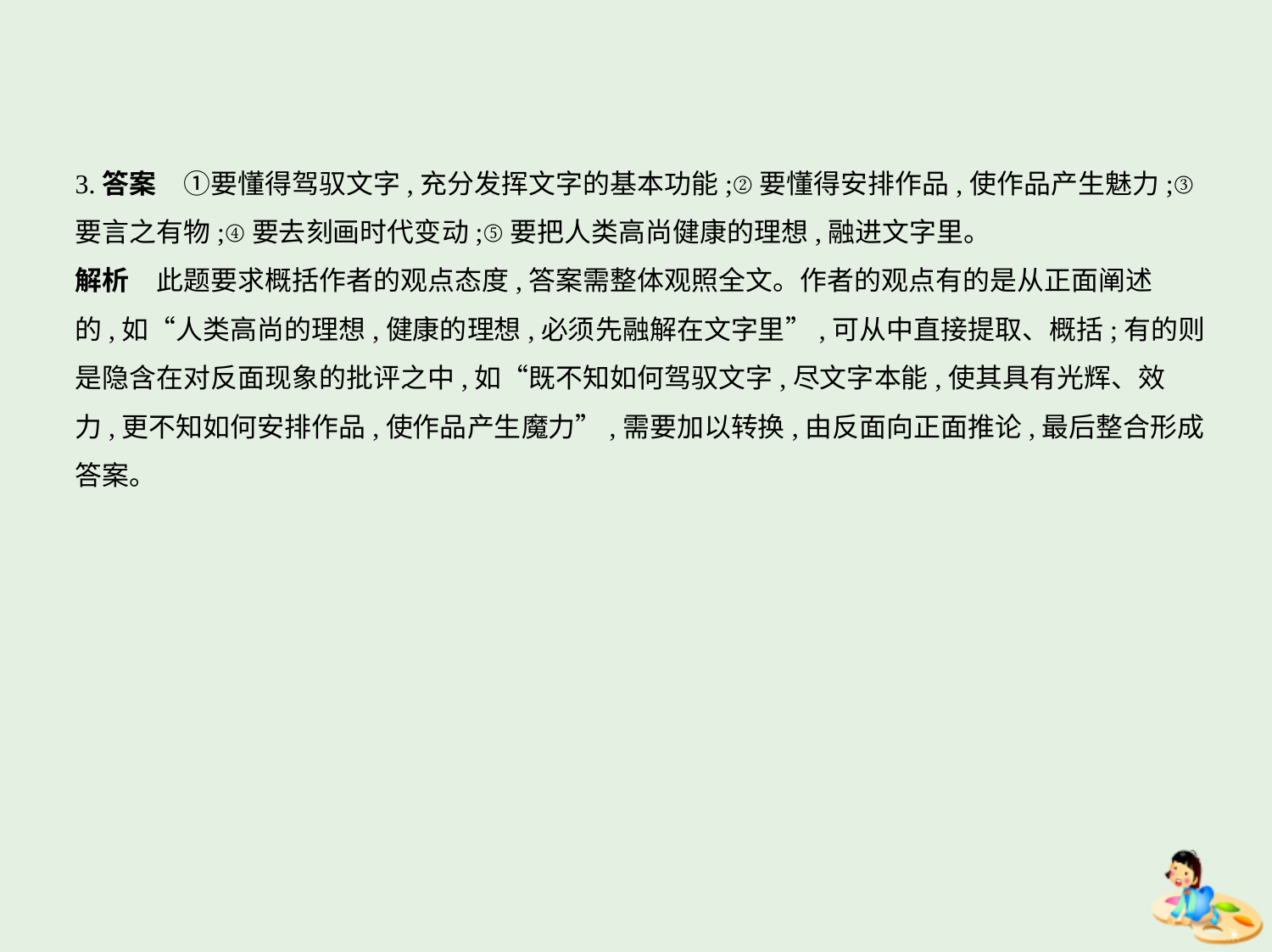

3.答案　①要懂得驾驭文字,充分发挥文字的基本功能;②要懂得安排作品,使作品产生魅力;③
要言之有物;④要去刻画时代变动;⑤要把人类高尚健康的理想,融进文字里。
解析　此题要求概括作者的观点态度,答案需整体观照全文。作者的观点有的是从正面阐述
的,如“人类高尚的理想,健康的理想,必须先融解在文字里”,可从中直接提取、概括;有的则
是隐含在对反面现象的批评之中,如“既不知如何驾驭文字,尽文字本能,使其具有光辉、效力,更不知如何安排作品,使作品产生魔力”,需要加以转换,由反面向正面推论,最后整合形成答案。